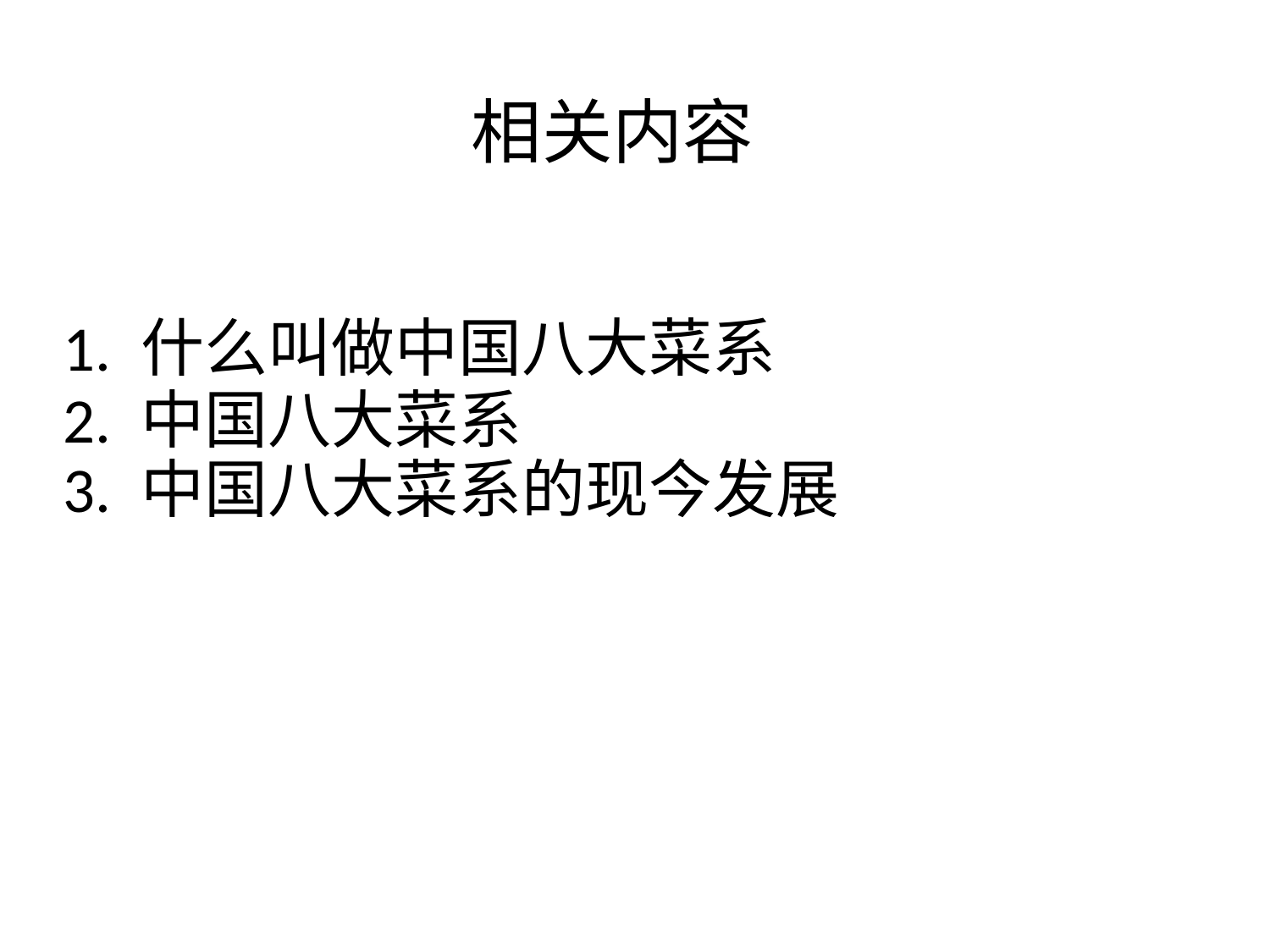

# 相关内容
1. 什么叫做中国八大菜系
2. 中国八大菜系
3. 中国八大菜系的现今发展